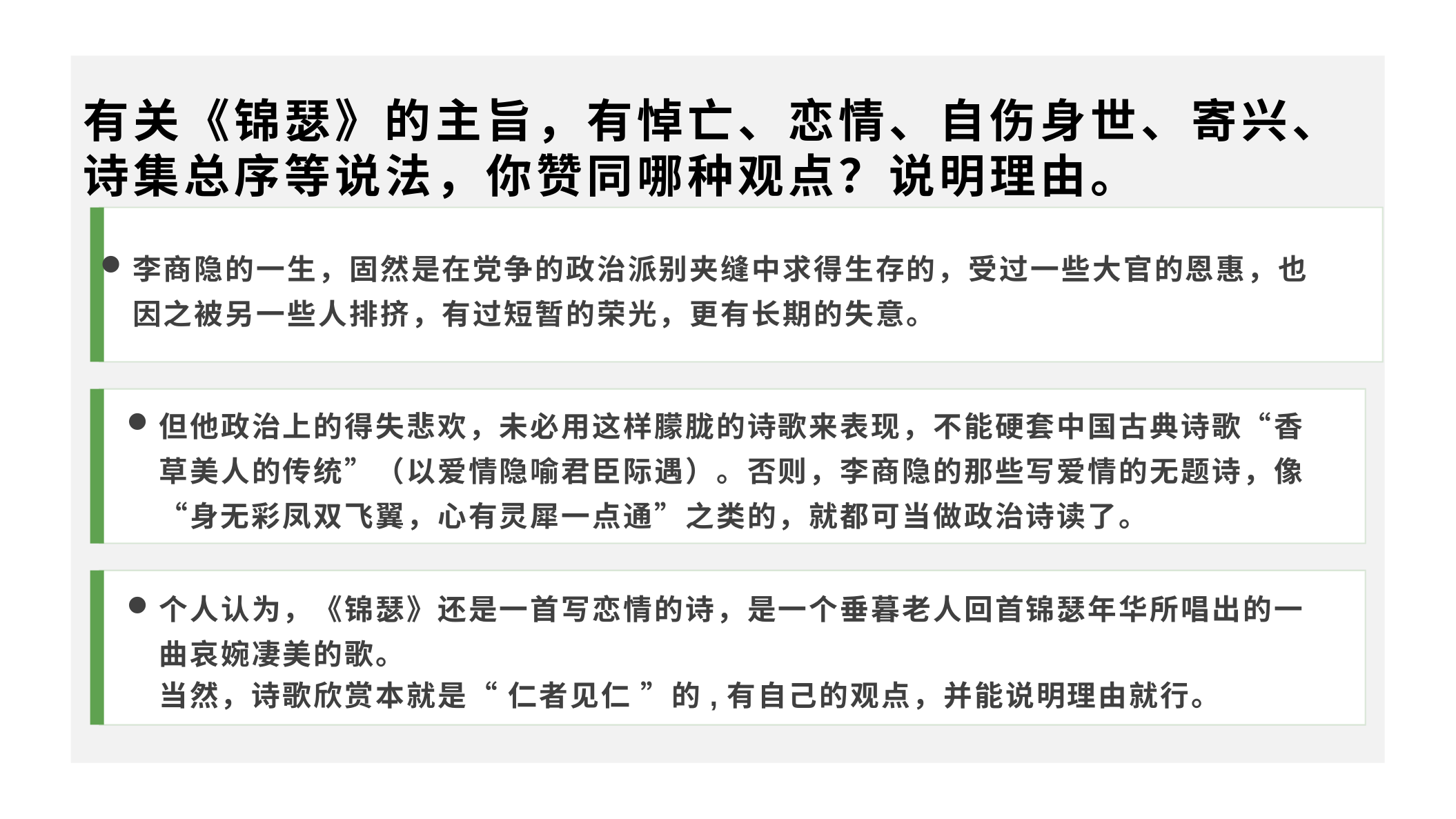

有关《锦瑟》的主旨，有悼亡、恋情、自伤身世、寄兴、诗集总序等说法，你赞同哪种观点？说明理由。

李商隐的一生，固然是在党争的政治派别夹缝中求得生存的，受过一些大官的恩惠，也因之被另一些人排挤，有过短暂的荣光，更有长期的失意。

但他政治上的得失悲欢，未必用这样朦胧的诗歌来表现，不能硬套中国古典诗歌“香草美人的传统”（以爱情隐喻君臣际遇）。否则，李商隐的那些写爱情的无题诗，像“身无彩凤双飞翼，心有灵犀一点通”之类的，就都可当做政治诗读了。

个人认为，《锦瑟》还是一首写恋情的诗，是一个垂暮老人回首锦瑟年华所唱出的一曲哀婉凄美的歌。
当然，诗歌欣赏本就是“ 仁者见仁 ”的,有自己的观点，并能说明理由就行。